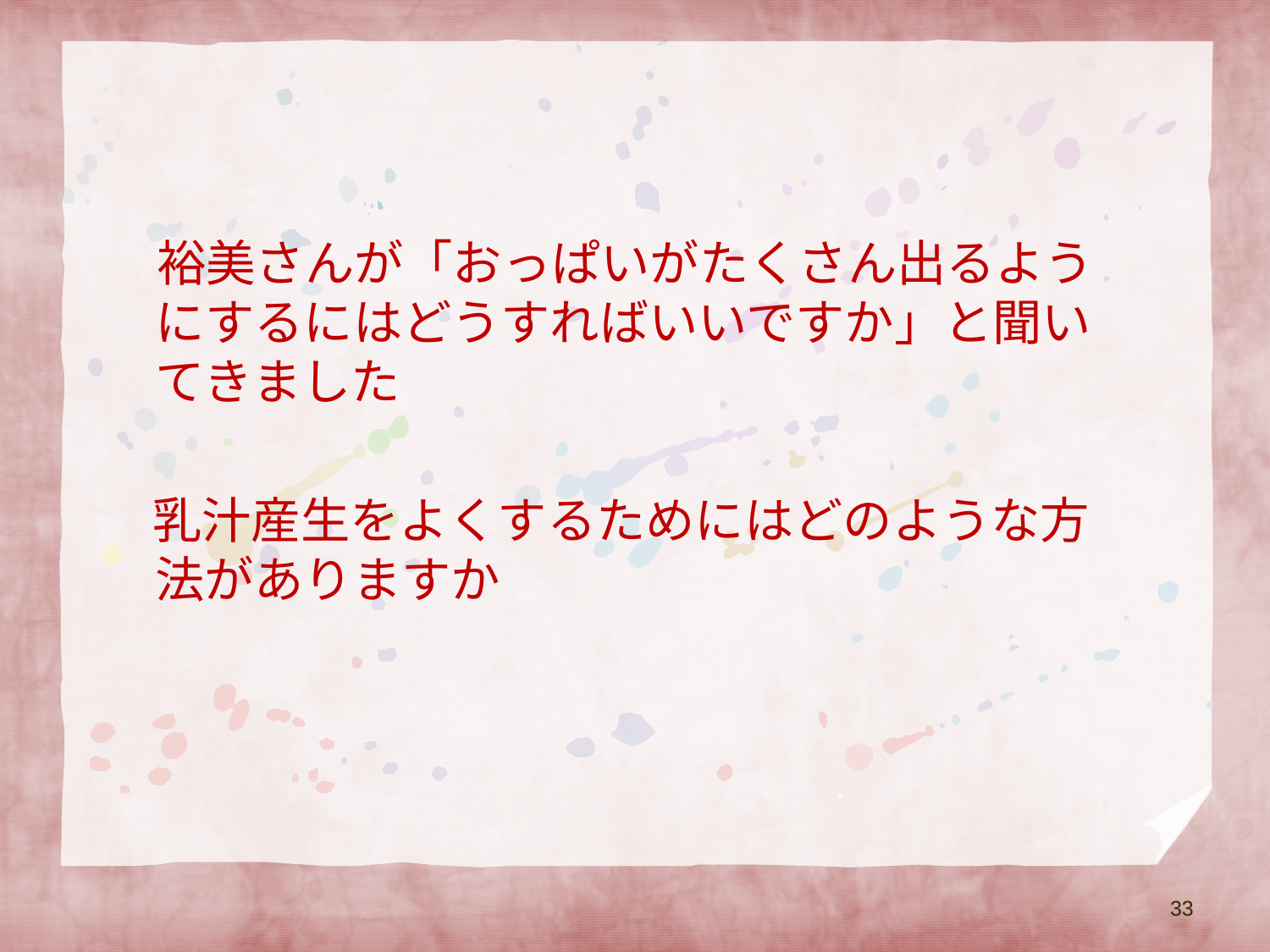

裕美さんが「おっぱいがたくさん出るようにするにはどうすればいいですか」と聞いてきました

   乳汁産生をよくするためにはどのような方法がありますか
33